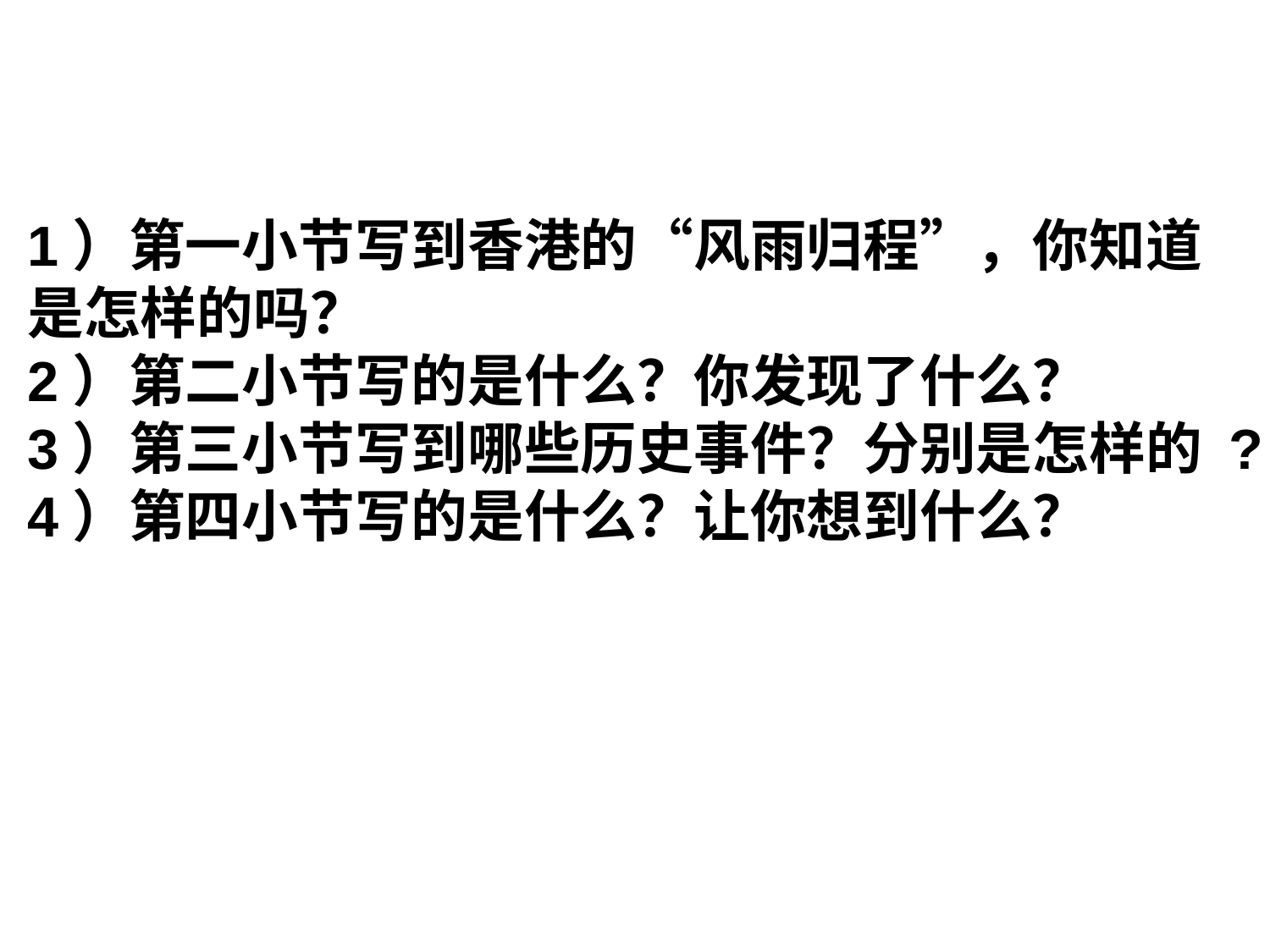

1）第一小节写到香港的“风雨归程”，你知道是怎样的吗？
2）第二小节写的是什么？你发现了什么？
3）第三小节写到哪些历史事件？分别是怎样的 ?
4）第四小节写的是什么？让你想到什么？